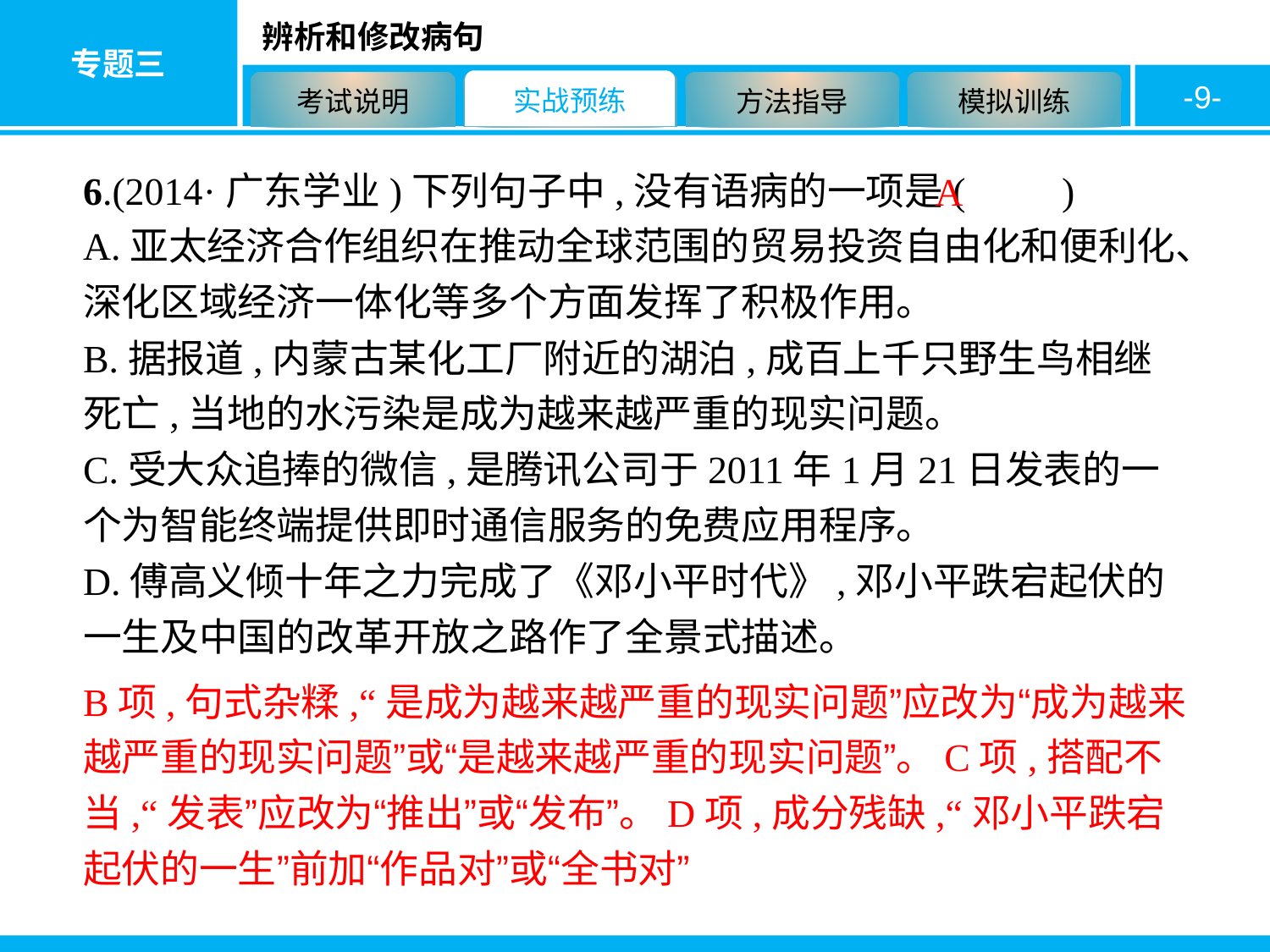

-9-
6.(2014·广东学业)下列句子中,没有语病的一项是(　　)
A.亚太经济合作组织在推动全球范围的贸易投资自由化和便利化、深化区域经济一体化等多个方面发挥了积极作用。
B.据报道,内蒙古某化工厂附近的湖泊,成百上千只野生鸟相继死亡,当地的水污染是成为越来越严重的现实问题。
C.受大众追捧的微信,是腾讯公司于2011年1月21日发表的一个为智能终端提供即时通信服务的免费应用程序。
D.傅高义倾十年之力完成了《邓小平时代》,邓小平跌宕起伏的一生及中国的改革开放之路作了全景式描述。
A
B项,句式杂糅,“是成为越来越严重的现实问题”应改为“成为越来越严重的现实问题”或“是越来越严重的现实问题”。C项,搭配不当,“发表”应改为“推出”或“发布”。D项,成分残缺,“邓小平跌宕起伏的一生”前加“作品对”或“全书对”